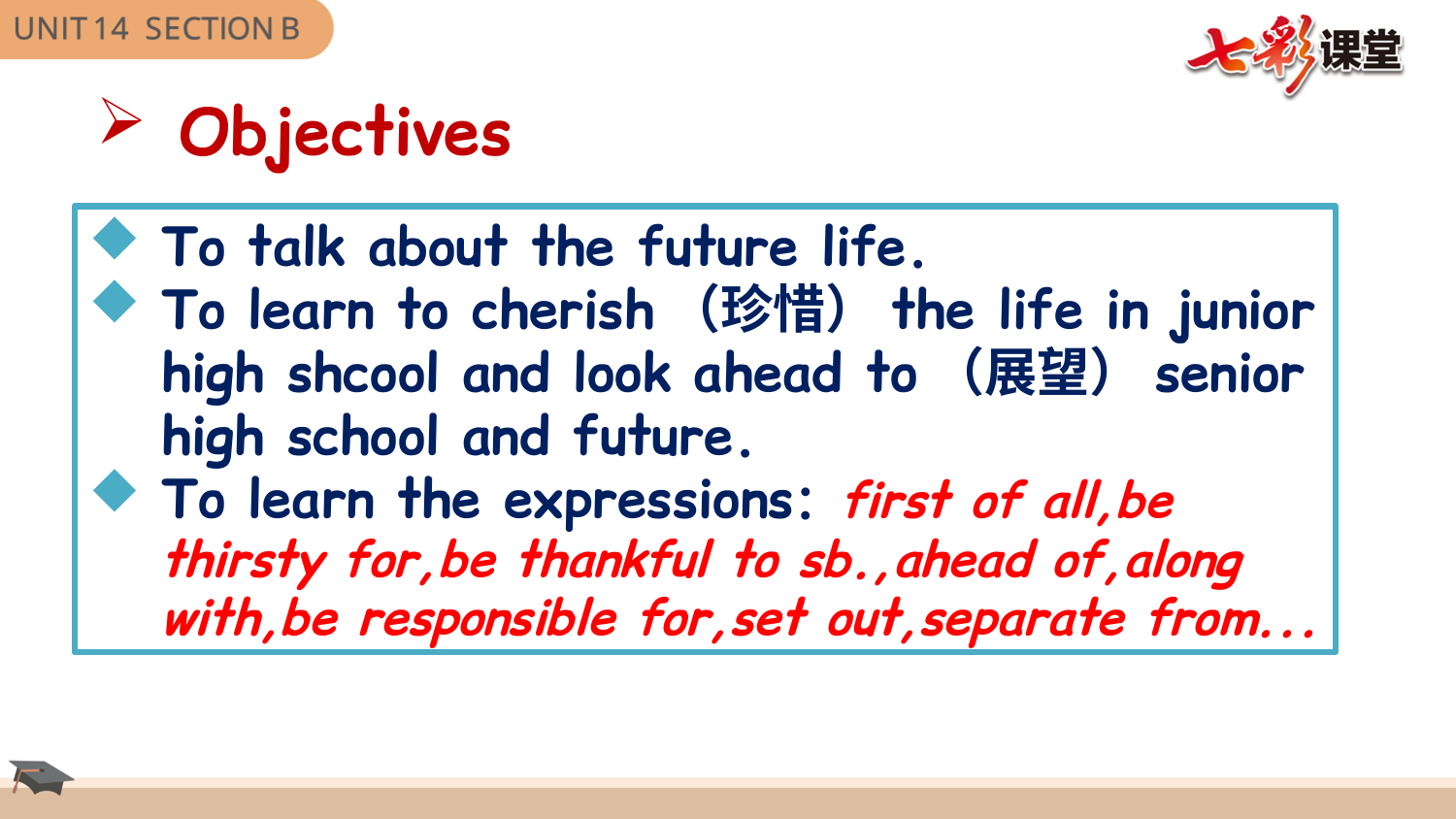

Objectives
To talk about the future life.
To learn to cherish（珍惜）the life in junior high shcool and look ahead to（展望）senior high school and future.
To learn the expressions: first of all,be thirsty for,be thankful to sb.,ahead of,along with,be responsible for,set out,separate from...